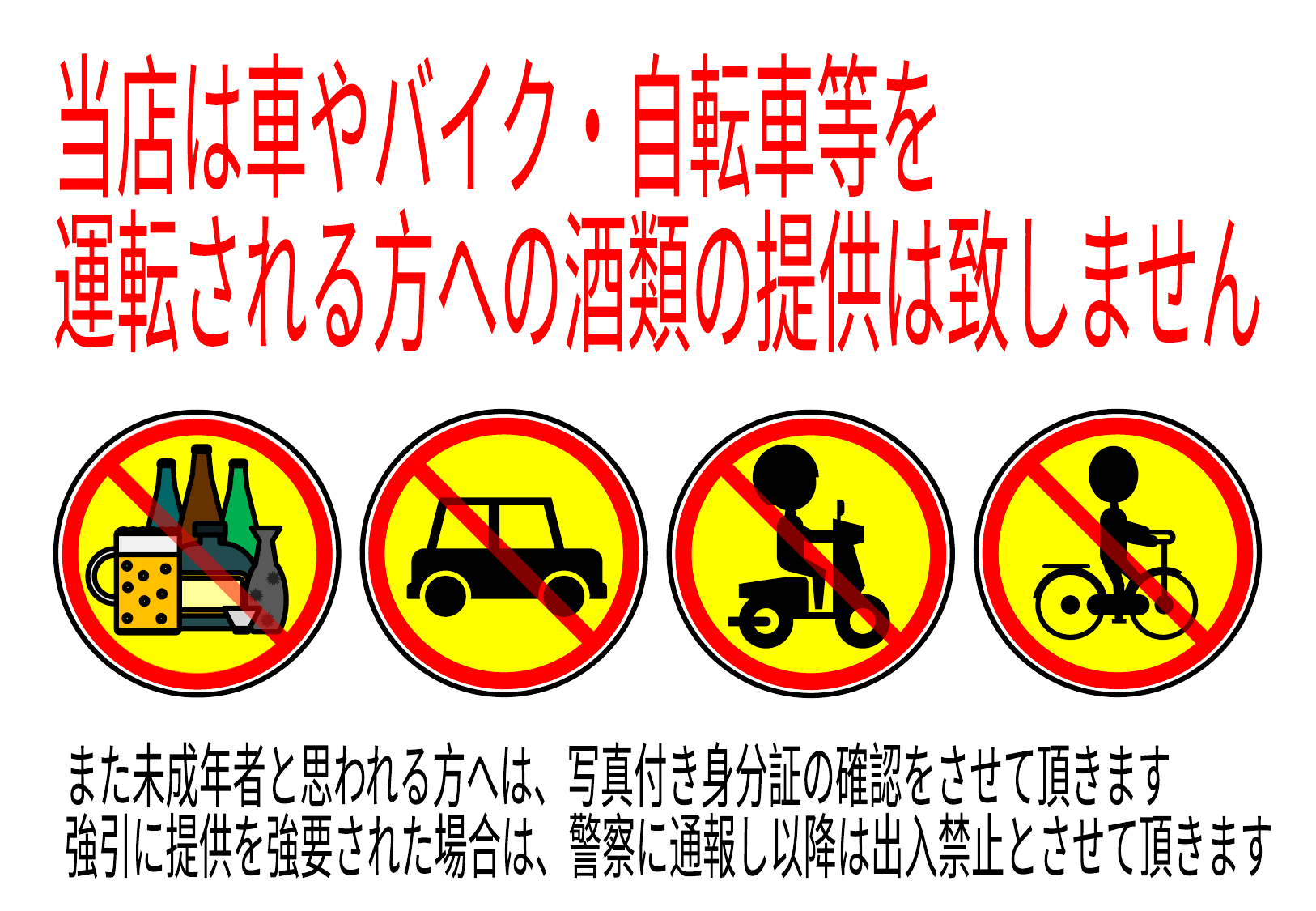

当店は車やバイク・自転車等を
運転される方への酒類の提供は致しません

また未成年者と思われる方へは、写真付き身分証の確認をさせて頂きます
強引に提供を強要された場合は、警察に通報し以降は出入禁止とさせて頂きます